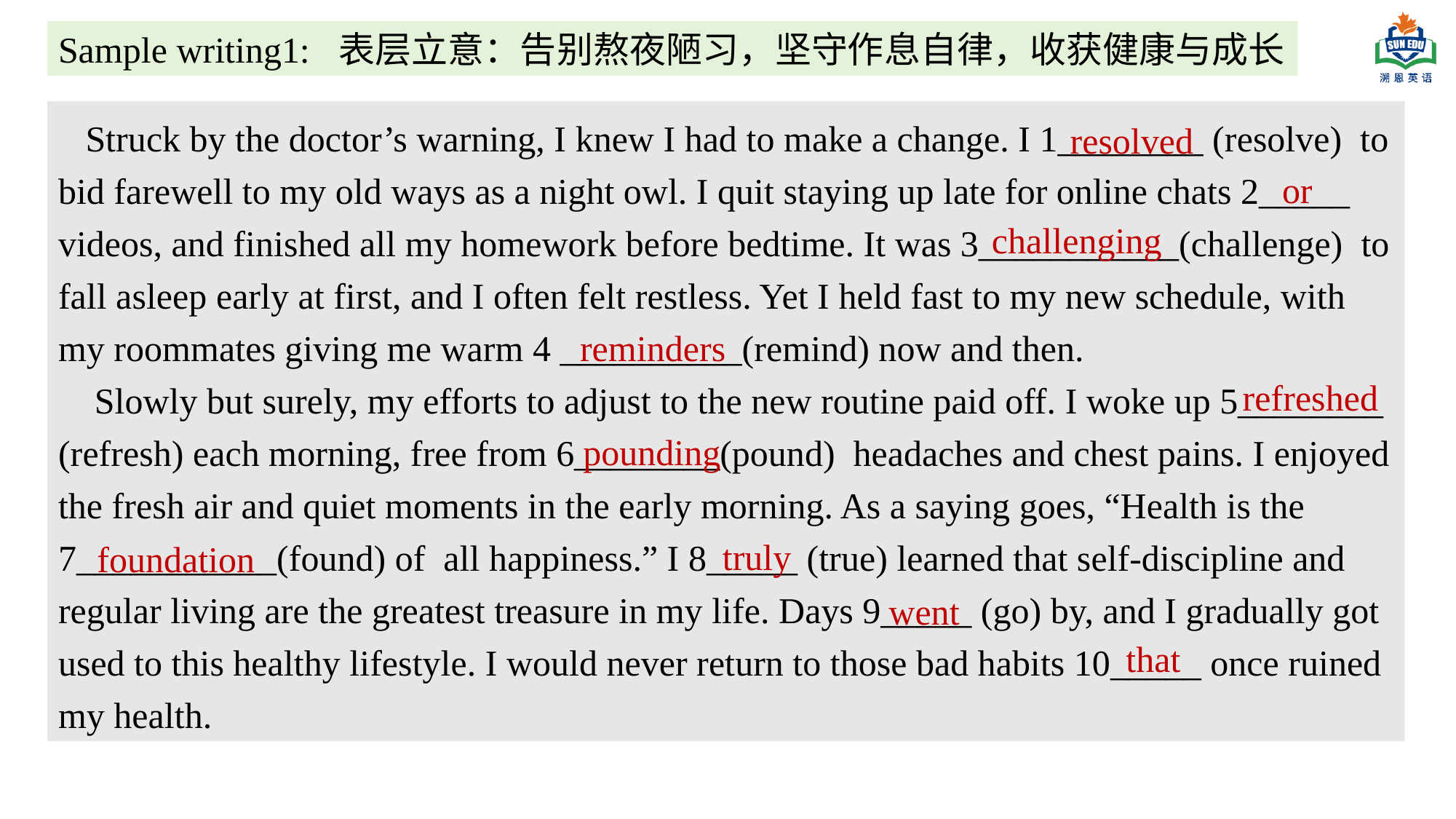

Sample writing1:  表层立意：告别熬夜陋习，坚守作息自律，收获健康与成长
   Struck by the doctor’s warning, I knew I had to make a change. I 1________ (resolve)  to bid farewell to my old ways as a night owl. I quit staying up late for online chats 2_____ videos, and finished all my homework before bedtime. It was 3___________(challenge)  to fall asleep early at first, and I often felt restless. Yet I held fast to my new schedule, with my roommates giving me warm 4 __________(remind) now and then.
    Slowly but surely, my efforts to adjust to the new routine paid off. I woke up 5________ (refresh) each morning, free from 6________(pound)  headaches and chest pains. I enjoyed the fresh air and quiet moments in the early morning. As a saying goes, “Health is the 7___________(found) of  all happiness.” I 8_____ (true) learned that self-discipline and regular living are the greatest treasure in my life. Days 9_____ (go) by, and I gradually got used to this healthy lifestyle. I would never return to those bad habits 10_____ once ruined my health.
resolved
 or
challenging
 reminders
refreshed
pounding
truly
 foundation
went
that